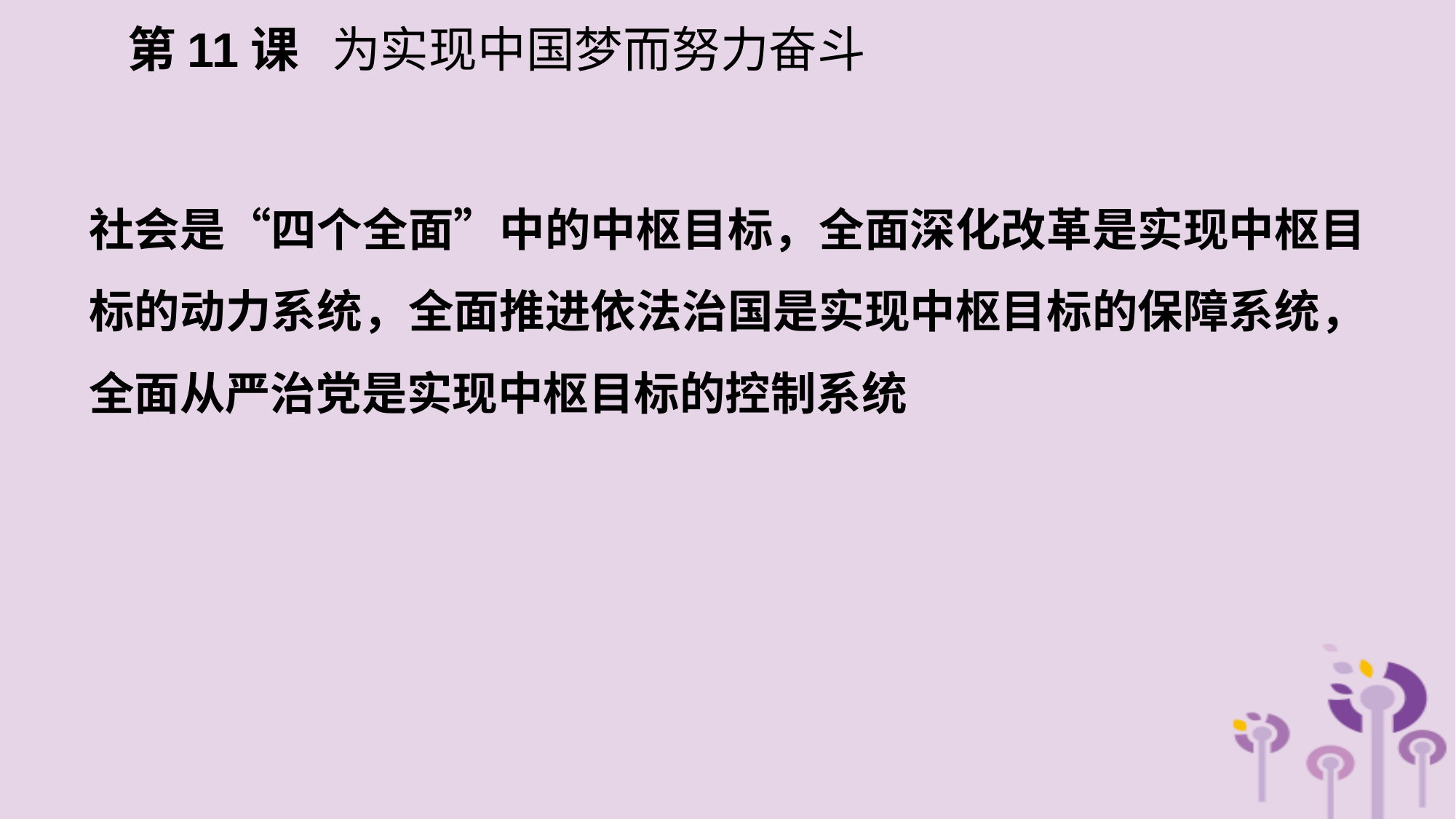

第11课   为实现中国梦而努力奋斗
社会是“四个全面”中的中枢目标，全面深化改革是实现中枢目标的动力系统，全面推进依法治国是实现中枢目标的保障系统，全面从严治党是实现中枢目标的控制系统